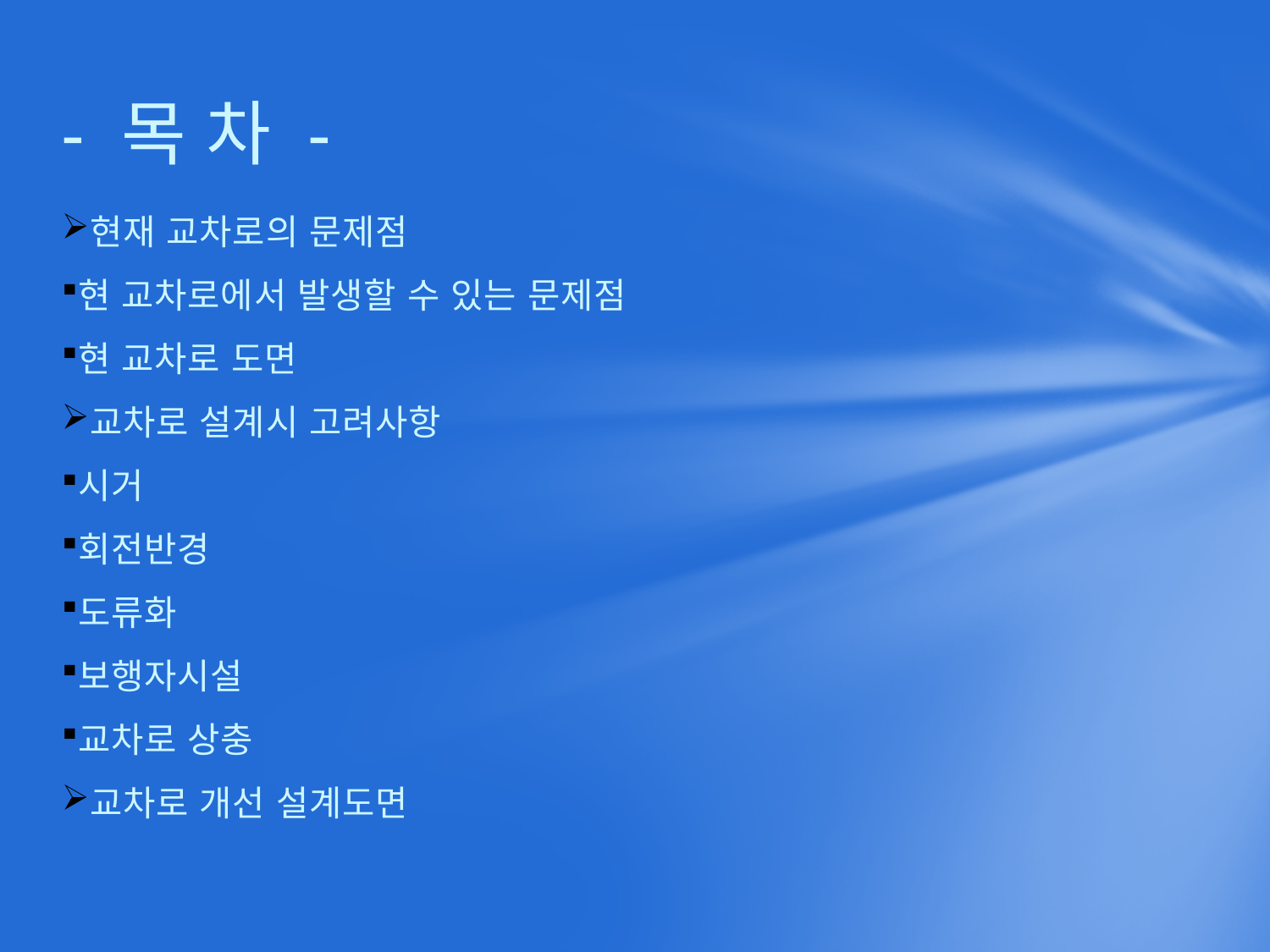

# - 목 차 -
현재 교차로의 문제점
현 교차로에서 발생할 수 있는 문제점
현 교차로 도면
교차로 설계시 고려사항
시거
회전반경
도류화
보행자시설
교차로 상충
교차로 개선 설계도면